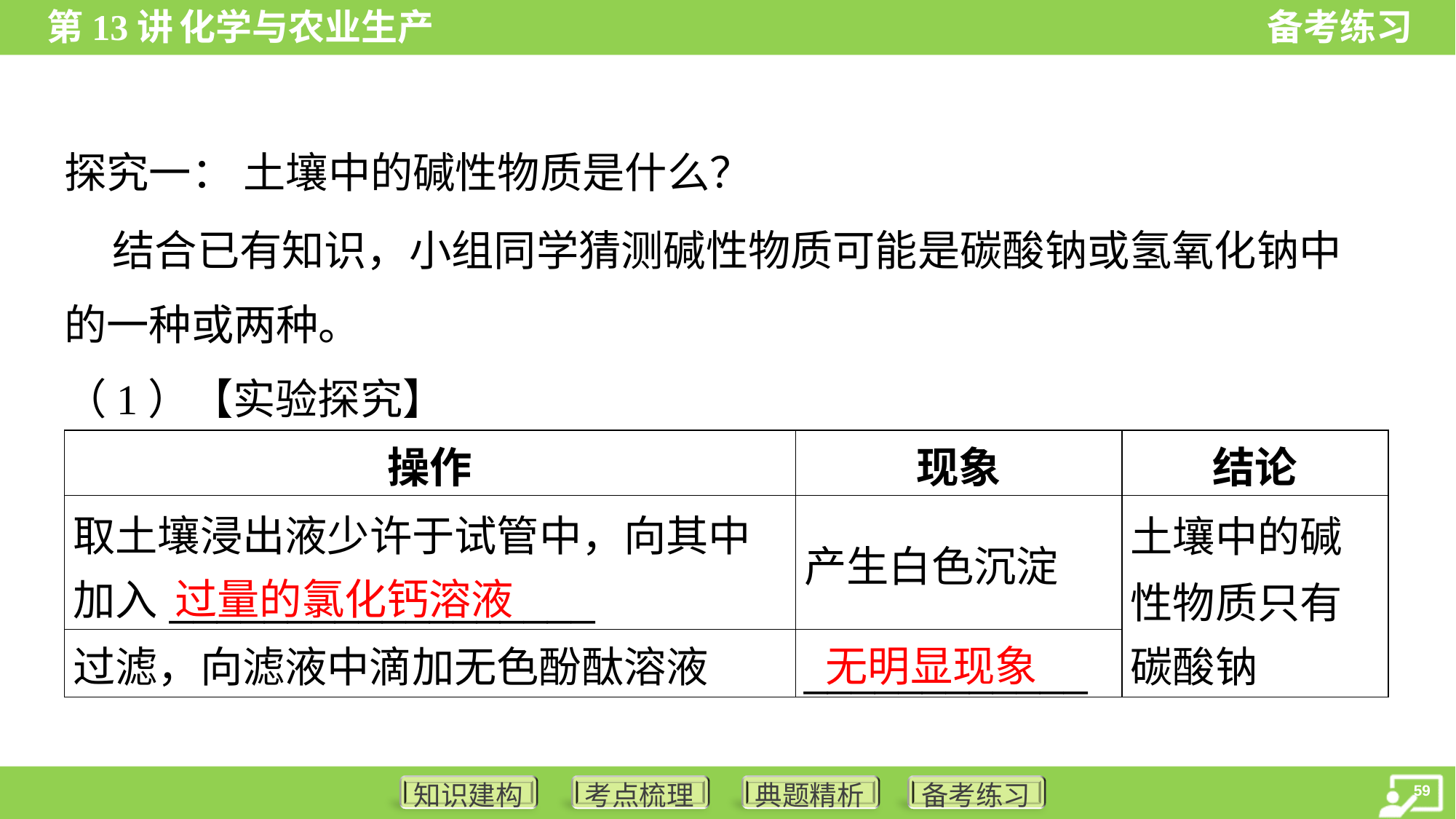

探究一： 土壤中的碱性物质是什么？
    结合已有知识，小组同学猜测碱性物质可能是碳酸钠或氢氧化钠中
的一种或两种。
（1）【实验探究】
| 操作 | 现象 | 结论 |
| --- | --- | --- |
| 取土壤浸出液少许于试管中，向其中 加入\_\_\_\_\_\_\_\_\_\_\_\_\_\_\_\_\_\_ | 产生白色沉淀 | 土壤中的碱 性物质只有 碳酸钠 |
| 过滤，向滤液中滴加无色酚酞溶液 | \_\_\_\_\_\_\_\_\_\_\_\_ |  |
过量的氯化钙溶液
无明显现象